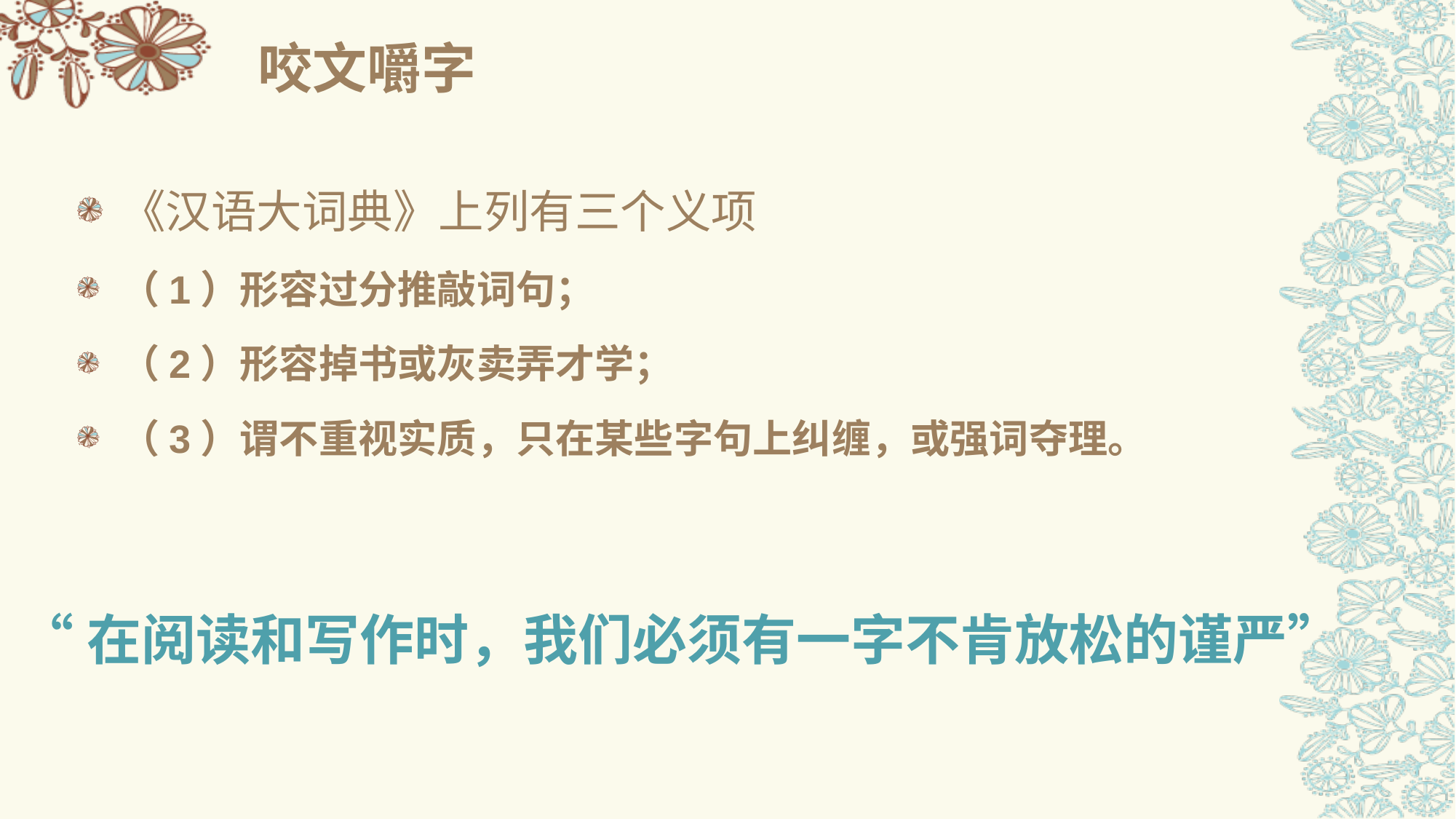

# 咬文嚼字
《汉语大词典》上列有三个义项
（1）形容过分推敲词句；
（2）形容掉书或灰卖弄才学；
（3）谓不重视实质，只在某些字句上纠缠，或强词夺理。

“在阅读和写作时，我们必须有一字不肯放松的谨严”